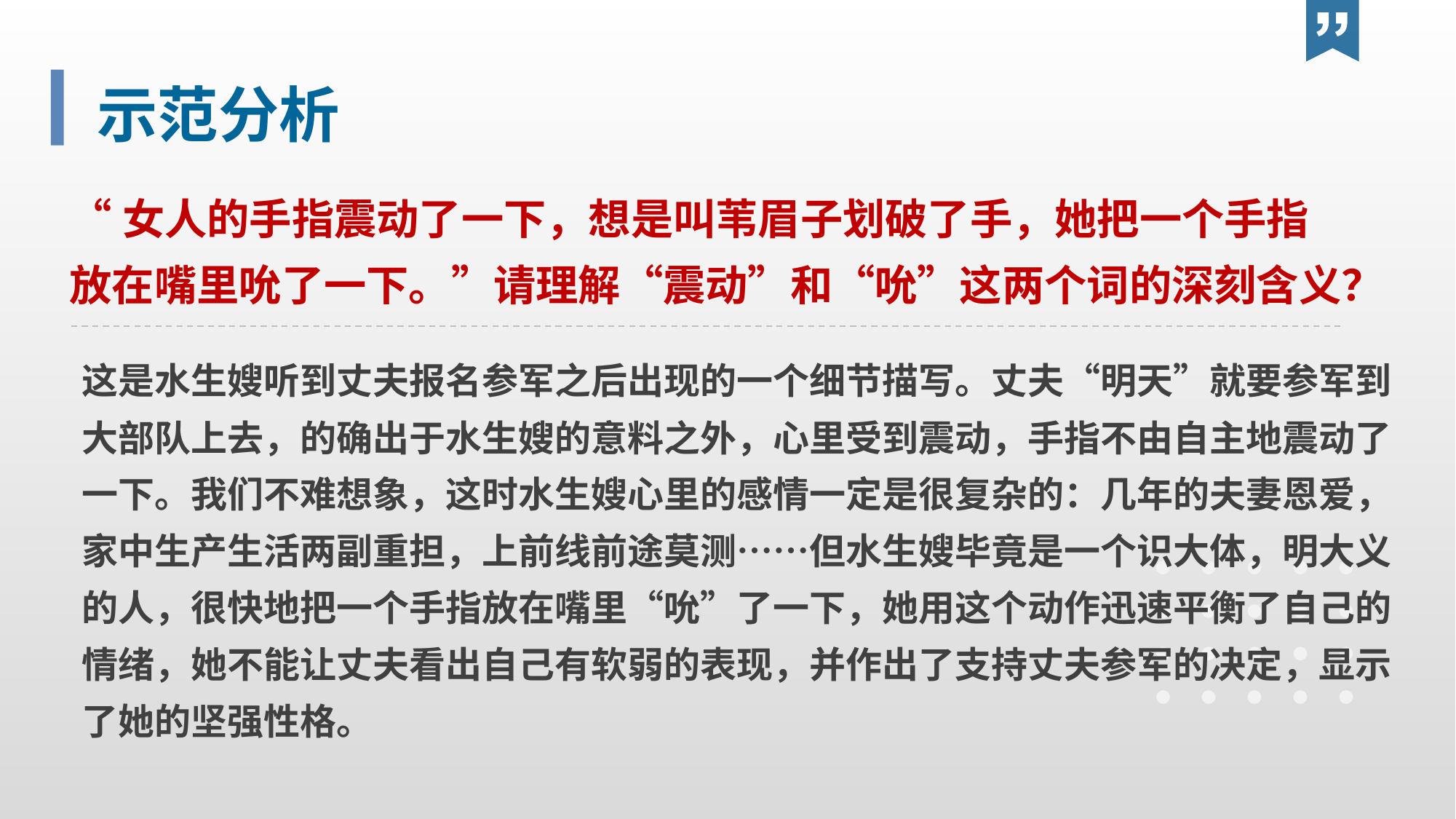

示范分析
“女人的手指震动了一下，想是叫苇眉子划破了手，她把一个手指放在嘴里吮了一下。”请理解“震动”和“吮”这两个词的深刻含义？
这是水生嫂听到丈夫报名参军之后出现的一个细节描写。丈夫“明天”就要参军到大部队上去，的确出于水生嫂的意料之外，心里受到震动，手指不由自主地震动了一下。我们不难想象，这时水生嫂心里的感情一定是很复杂的：几年的夫妻恩爱，家中生产生活两副重担，上前线前途莫测……但水生嫂毕竟是一个识大体，明大义的人，很快地把一个手指放在嘴里“吮”了一下，她用这个动作迅速平衡了自己的情绪，她不能让丈夫看出自己有软弱的表现，并作出了支持丈夫参军的决定，显示了她的坚强性格。